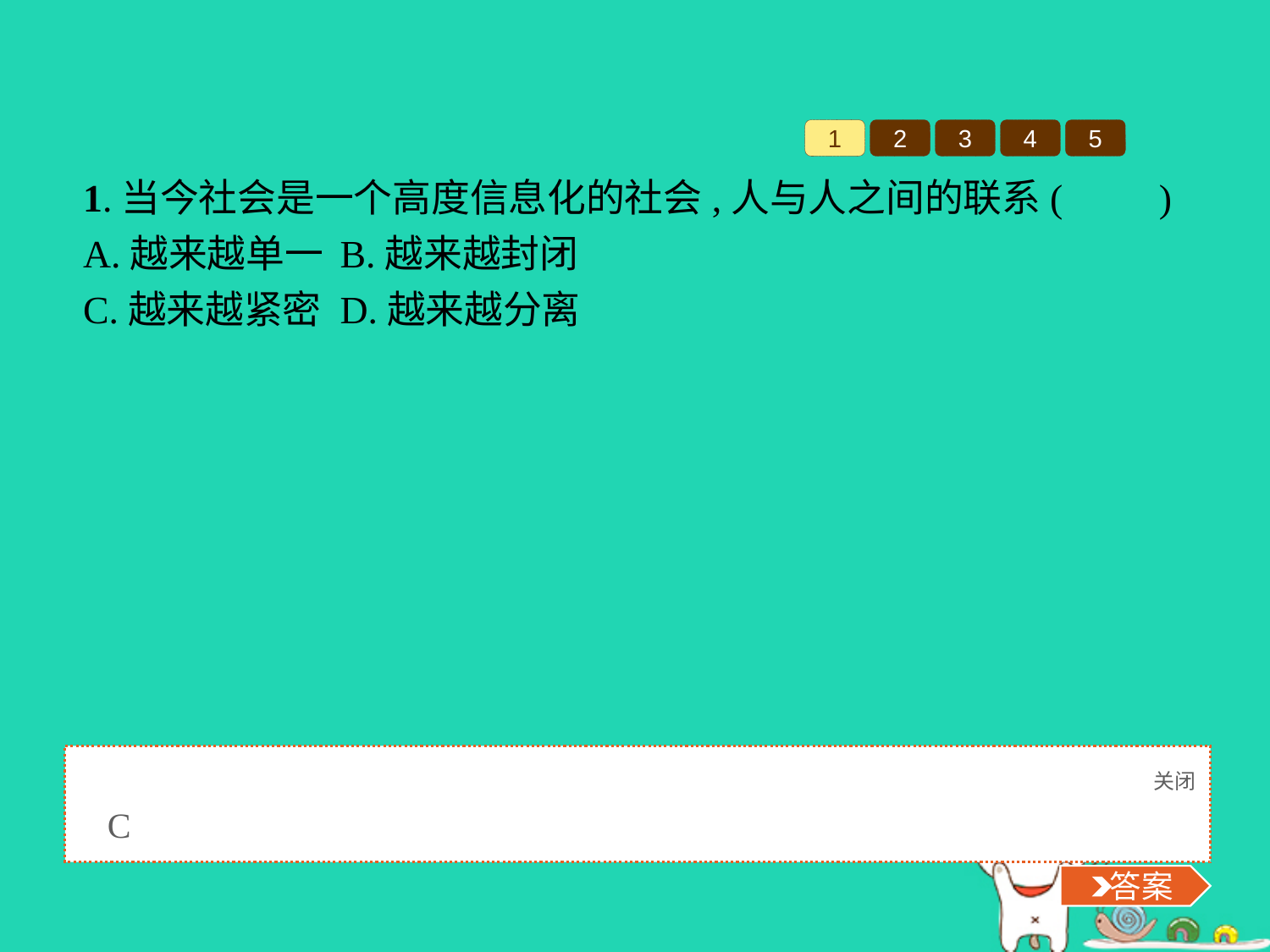

1
2
3
4
5
1.当今社会是一个高度信息化的社会,人与人之间的联系(　　)
A.越来越单一	B.越来越封闭
C.越来越紧密	D.越来越分离

关闭
  答案

C
  答案